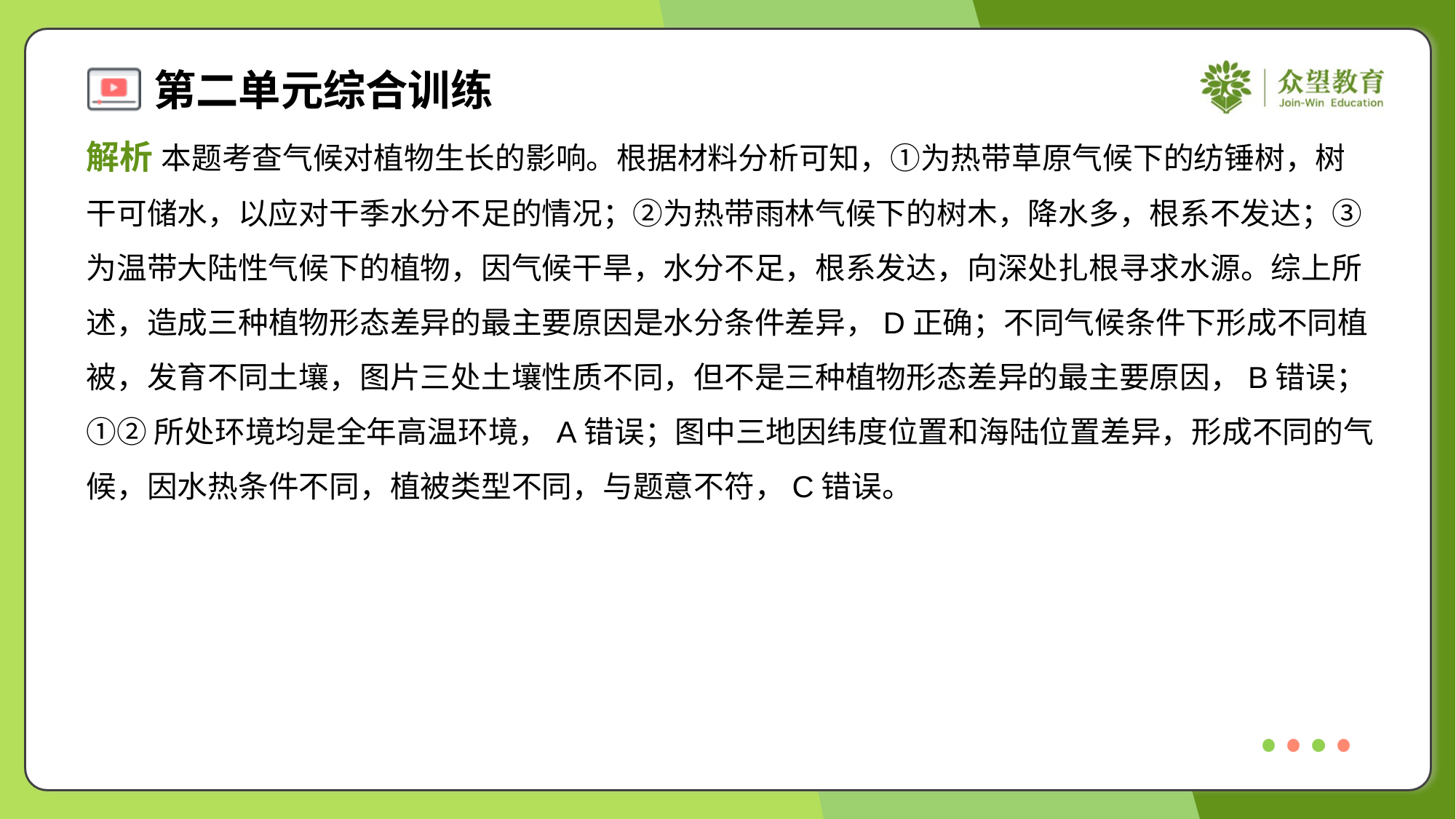

解析 本题考查气候对植物生长的影响。根据材料分析可知，①为热带草原气候下的纺锤树，树
干可储水，以应对干季水分不足的情况；②为热带雨林气候下的树木，降水多，根系不发达；③
为温带大陆性气候下的植物，因气候干旱，水分不足，根系发达，向深处扎根寻求水源。综上所
述，造成三种植物形态差异的最主要原因是水分条件差异，D正确；不同气候条件下形成不同植
被，发育不同土壤，图片三处土壤性质不同，但不是三种植物形态差异的最主要原因，B错误；
①②所处环境均是全年高温环境，A错误；图中三地因纬度位置和海陆位置差异，形成不同的气
候，因水热条件不同，植被类型不同，与题意不符，C错误。